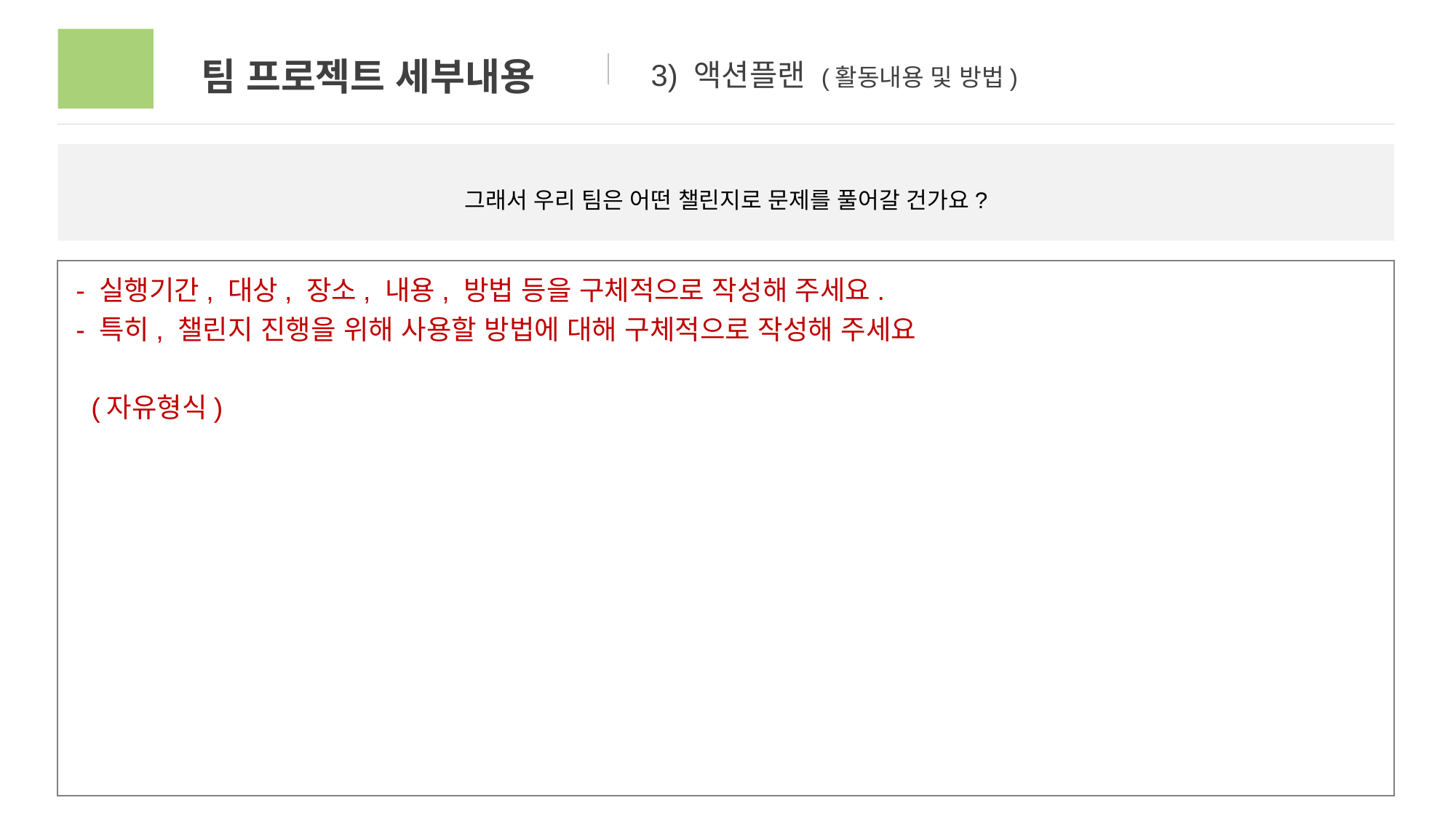

03
팀 프로젝트 세부내용
3) 액션플랜 (활동내용 및 방법)
그래서 우리 팀은 어떤 챌린지로 문제를 풀어갈 건가요?
 - 실행기간, 대상, 장소, 내용, 방법 등을 구체적으로 작성해 주세요.
 - 특히, 챌린지 진행을 위해 사용할 방법에 대해 구체적으로 작성해 주세요

   (자유형식)